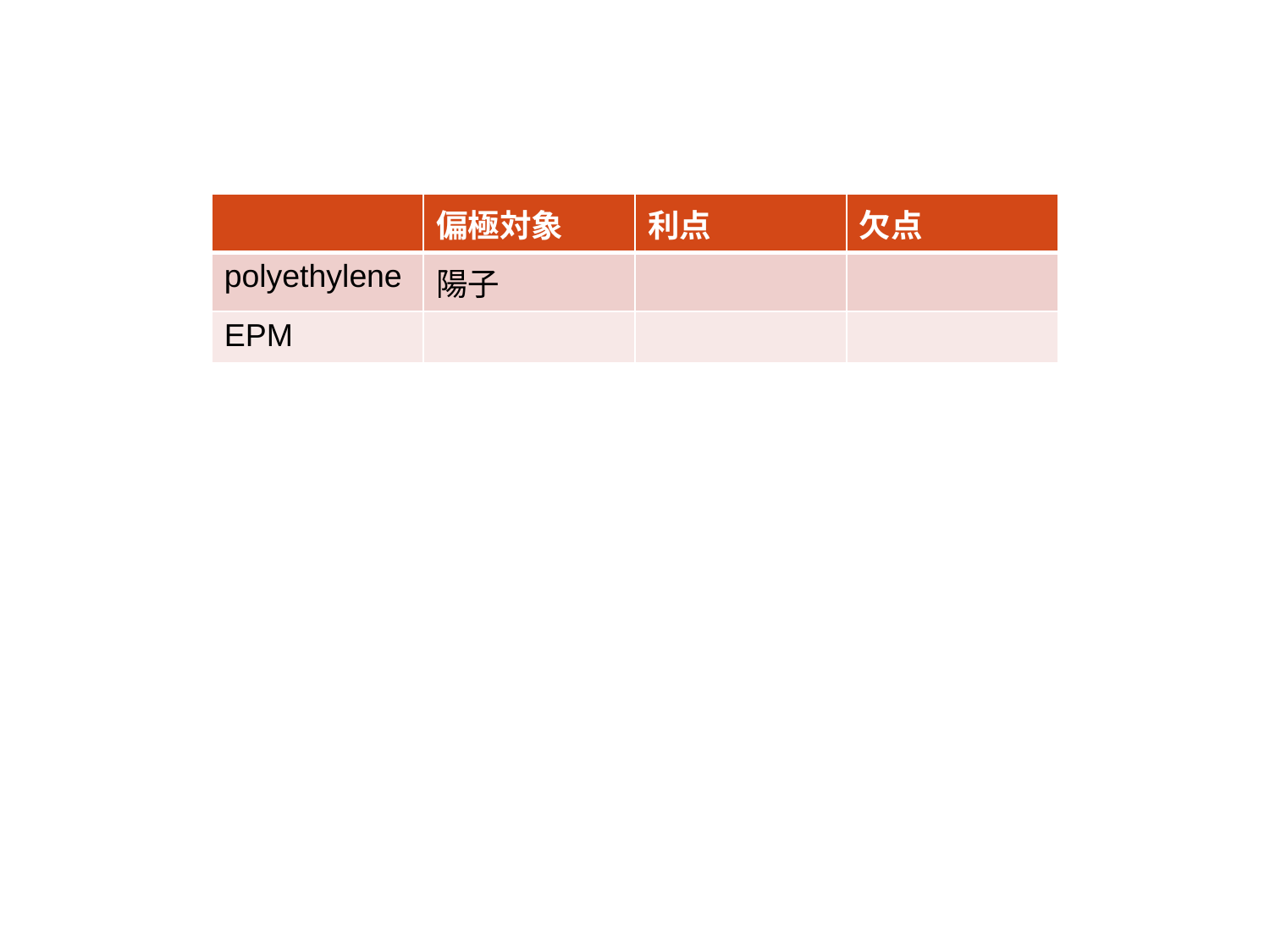

|  | 偏極対象 | 利点 | 欠点 |
| --- | --- | --- | --- |
| polyethylene | 陽子 |  |  |
| EPM |  |  |  |